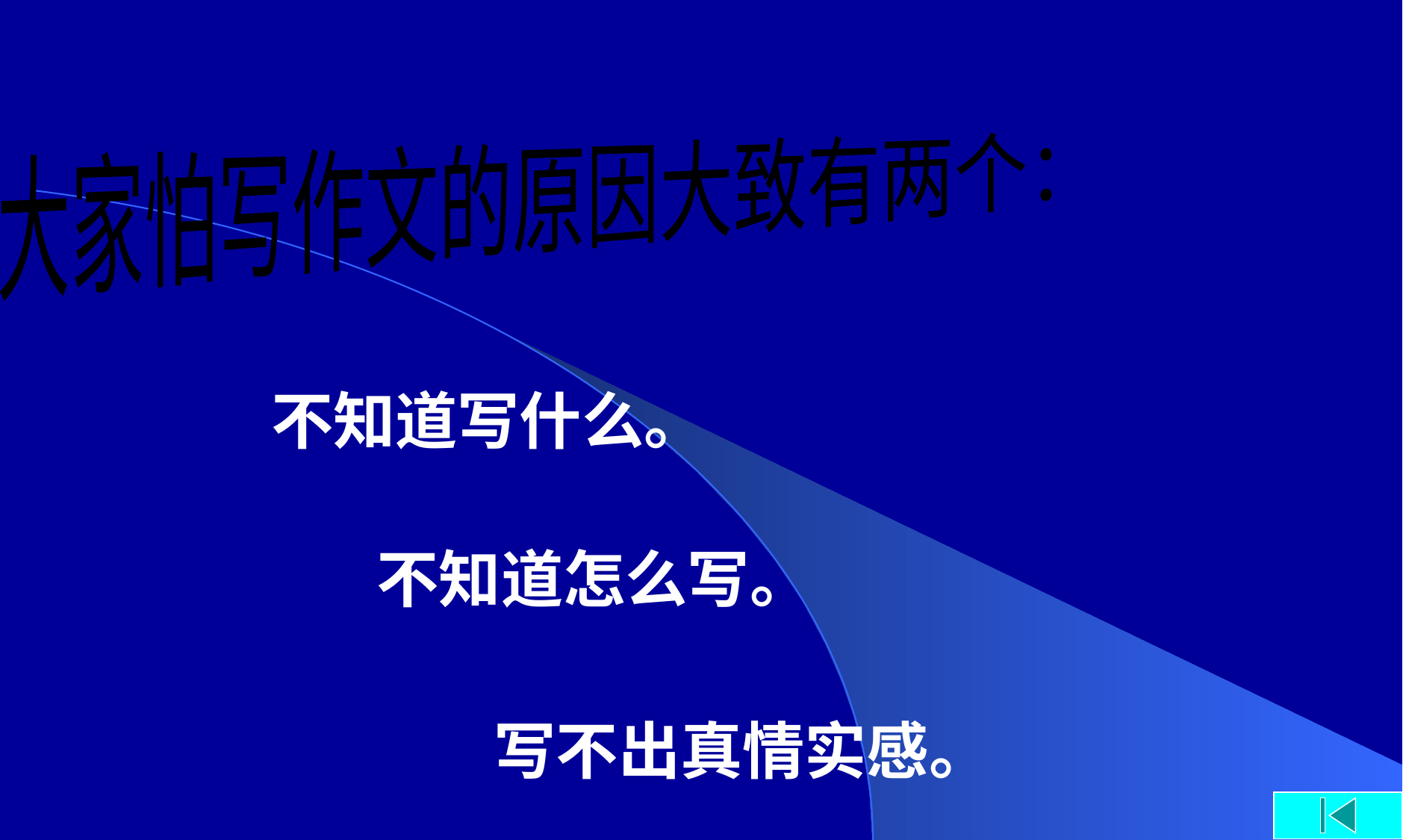

大家怕写作文的原因大致有两个：
不知道写什么。
不知道怎么写。
写不出真情实感。